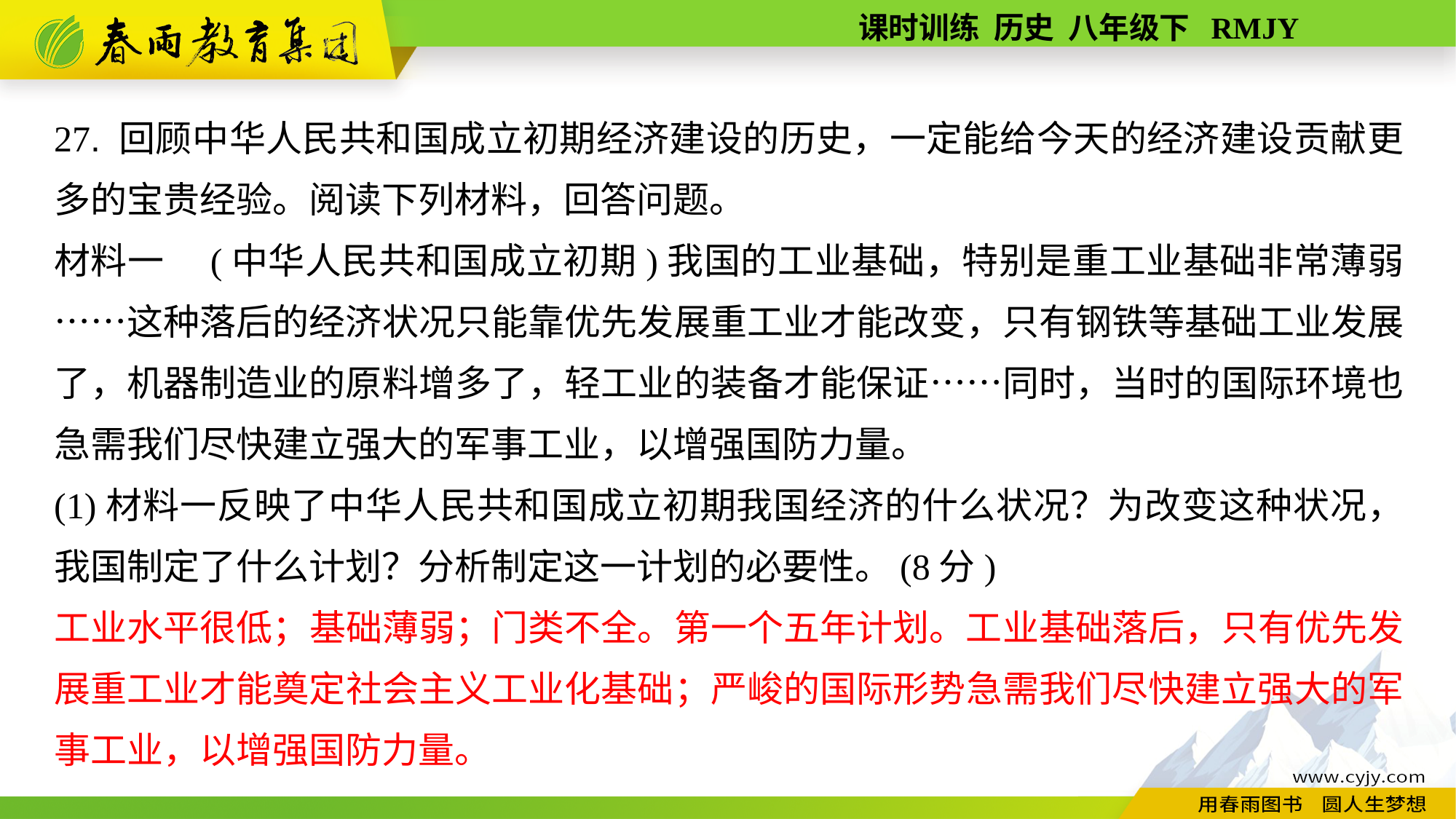

27. 回顾中华人民共和国成立初期经济建设的历史，一定能给今天的经济建设贡献更多的宝贵经验。阅读下列材料，回答问题。
材料一　(中华人民共和国成立初期)我国的工业基础，特别是重工业基础非常薄弱……这种落后的经济状况只能靠优先发展重工业才能改变，只有钢铁等基础工业发展了，机器制造业的原料增多了，轻工业的装备才能保证……同时，当时的国际环境也急需我们尽快建立强大的军事工业，以增强国防力量。
(1)材料一反映了中华人民共和国成立初期我国经济的什么状况？为改变这种状况，我国制定了什么计划？分析制定这一计划的必要性。(8分)
工业水平很低；基础薄弱；门类不全。第一个五年计划。工业基础落后，只有优先发展重工业才能奠定社会主义工业化基础；严峻的国际形势急需我们尽快建立强大的军事工业，以增强国防力量。